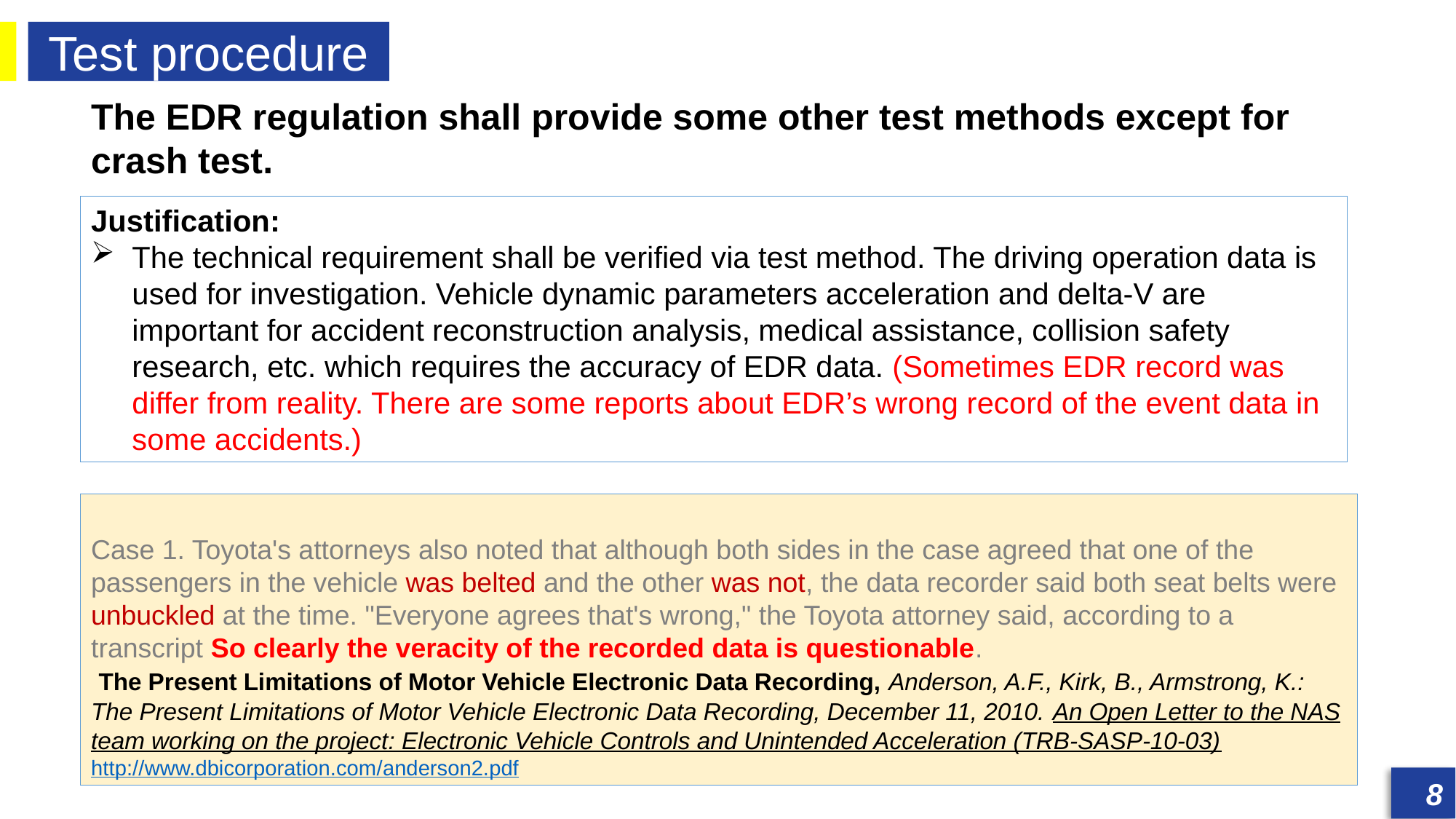

Test procedure
发展历程
发展历程
The EDR regulation shall provide some other test methods except for crash test.
Justification:
The technical requirement shall be verified via test method. The driving operation data is used for investigation. Vehicle dynamic parameters acceleration and delta-V are important for accident reconstruction analysis, medical assistance, collision safety research, etc. which requires the accuracy of EDR data. (Sometimes EDR record was differ from reality. There are some reports about EDR’s wrong record of the event data in some accidents.)

Case 1. Toyota's attorneys also noted that although both sides in the case agreed that one of the passengers in the vehicle was belted and the other was not, the data recorder said both seat belts were unbuckled at the time. "Everyone agrees that's wrong," the Toyota attorney said, according to a transcript So clearly the veracity of the recorded data is questionable.
 The Present Limitations of Motor Vehicle Electronic Data Recording, Anderson, A.F., Kirk, B., Armstrong, K.: The Present Limitations of Motor Vehicle Electronic Data Recording, December 11, 2010. An Open Letter to the NAS team working on the project: Electronic Vehicle Controls and Unintended Acceleration (TRB-SASP-10-03)
http://www.dbicorporation.com/anderson2.pdf
8